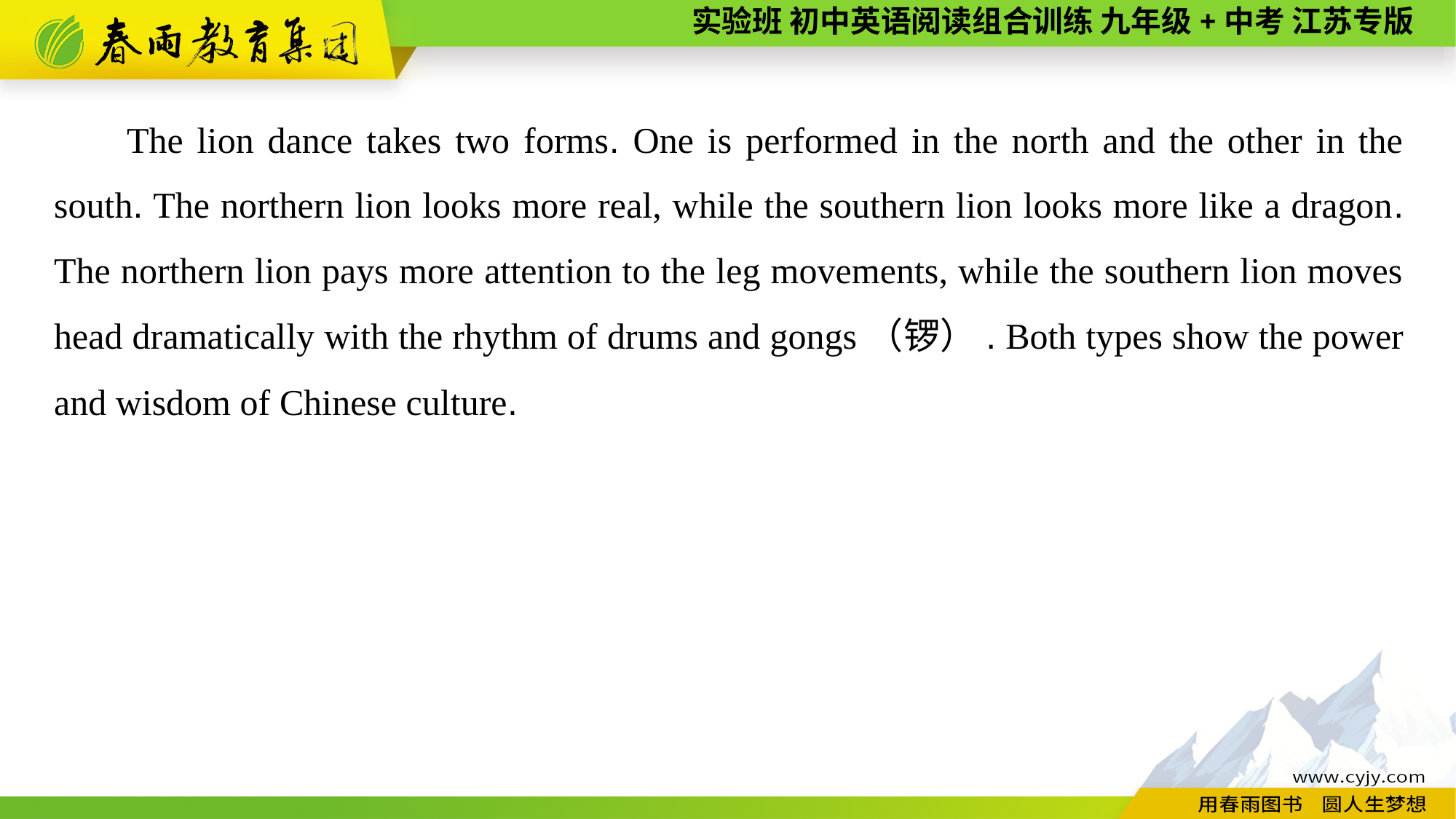

The lion dance takes two forms. One is performed in the north and the other in the south. The northern lion looks more real, while the southern lion looks more like a dragon. The northern lion pays more attention to the leg movements, while the southern lion moves head dramatically with the rhythm of drums and gongs（锣）. Both types show the power and wisdom of Chinese culture.